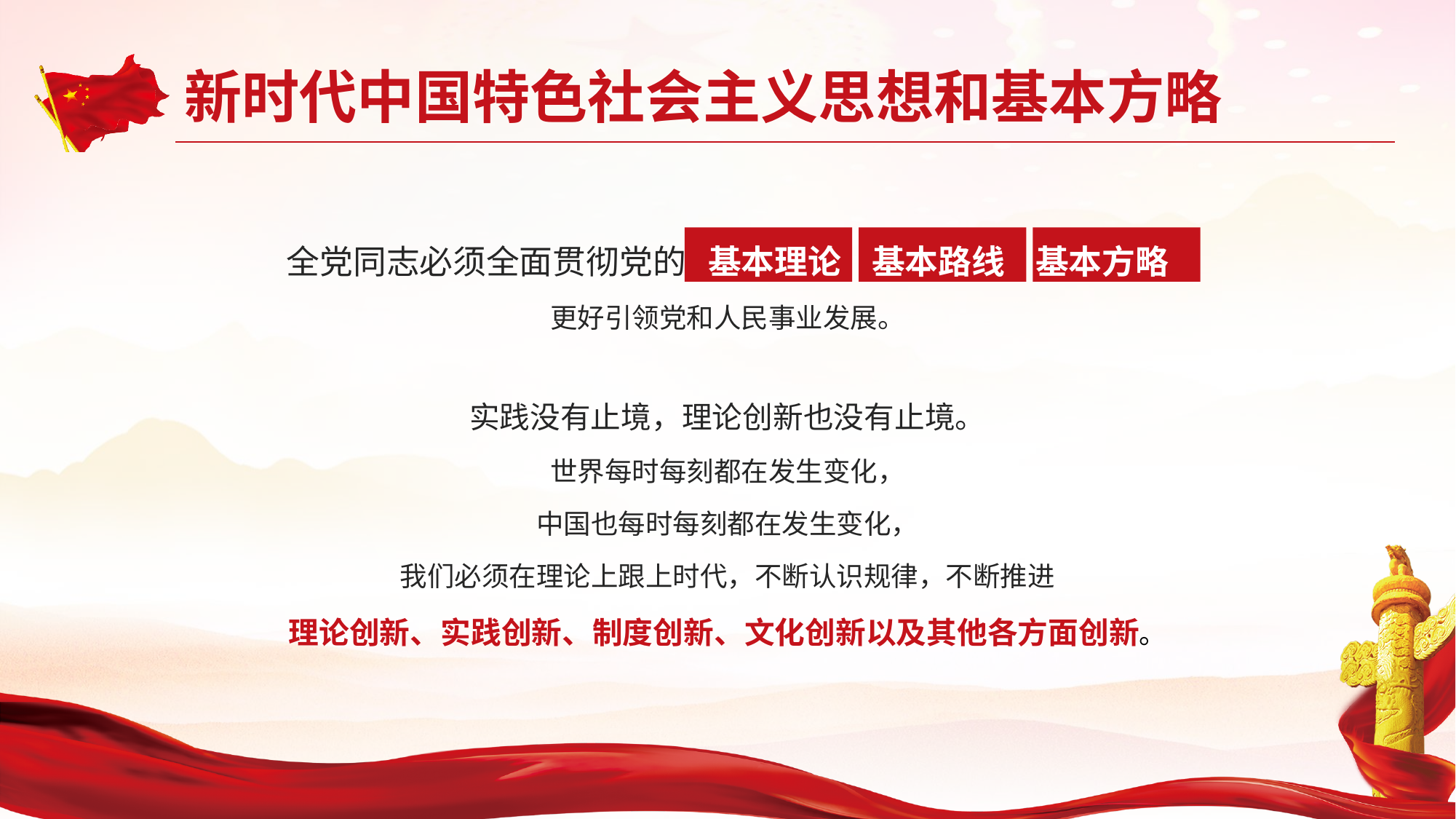

全党同志必须全面贯彻党的   基本理论    基本路线    基本方略
更好引领党和人民事业发展。

实践没有止境，理论创新也没有止境。
世界每时每刻都在发生变化，
中国也每时每刻都在发生变化，
我们必须在理论上跟上时代，不断认识规律，不断推进
理论创新、实践创新、制度创新、文化创新以及其他各方面创新。